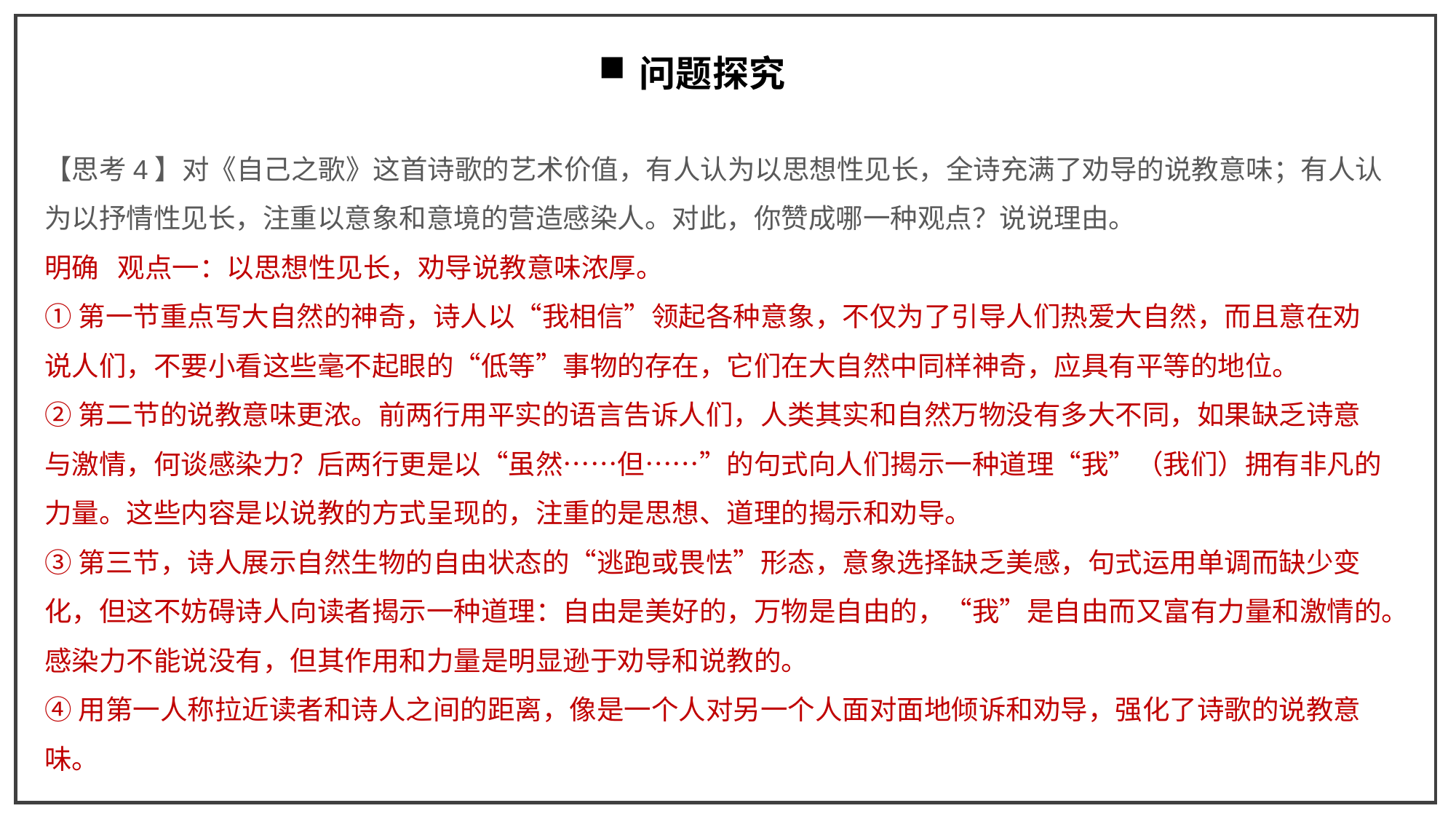

问题探究
【思考4】对《自己之歌》这首诗歌的艺术价值，有人认为以思想性见长，全诗充满了劝导的说教意味；有人认为以抒情性见长，注重以意象和意境的营造感染人。对此，你赞成哪一种观点？说说理由。
明确   观点一：以思想性见长，劝导说教意味浓厚。
①第一节重点写大自然的神奇，诗人以“我相信”领起各种意象，不仅为了引导人们热爱大自然，而且意在劝说人们，不要小看这些毫不起眼的“低等”事物的存在，它们在大自然中同样神奇，应具有平等的地位。
②第二节的说教意味更浓。前两行用平实的语言告诉人们，人类其实和自然万物没有多大不同，如果缺乏诗意与激情，何谈感染力？后两行更是以“虽然……但……”的句式向人们揭示一种道理“我”（我们）拥有非凡的力量。这些内容是以说教的方式呈现的，注重的是思想、道理的揭示和劝导。
③第三节，诗人展示自然生物的自由状态的“逃跑或畏怯”形态，意象选择缺乏美感，句式运用单调而缺少变化，但这不妨碍诗人向读者揭示一种道理：自由是美好的，万物是自由的，“我”是自由而又富有力量和激情的。感染力不能说没有，但其作用和力量是明显逊于劝导和说教的。
④用第一人称拉近读者和诗人之间的距离，像是一个人对另一个人面对面地倾诉和劝导，强化了诗歌的说教意味。